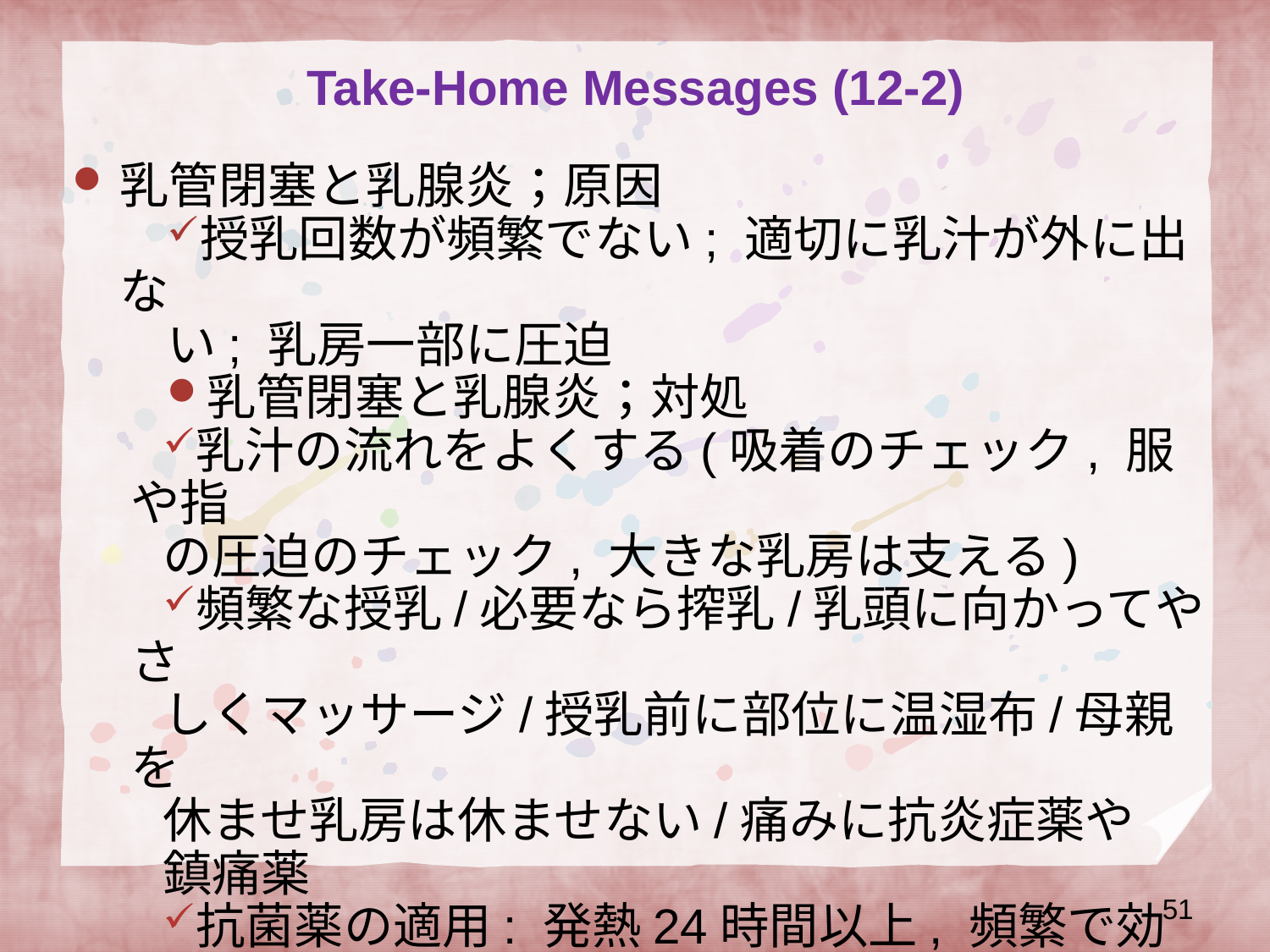

# Take-Home Messages (12-2)
乳管閉塞と乳腺炎；原因
授乳回数が頻繁でない; 適切に乳汁が外に出な
い; 乳房一部に圧迫
乳管閉塞と乳腺炎；対処
乳汁の流れをよくする(吸着のチェック, 服や指
の圧迫のチェック, 大きな乳房は支える)
頻繁な授乳/必要なら搾乳/乳頭に向かってやさ
しくマッサージ/授乳前に部位に温湿布/母親を
休ませ乳房は休ませない/痛みに抗炎症薬や
鎮痛薬
抗菌薬の適用: 発熱24時間以上, 頻繁で効果的
な授乳や搾乳を行って24時間以上たっても症
状が落ち着かない, 母親の状態が悪化するとき

51